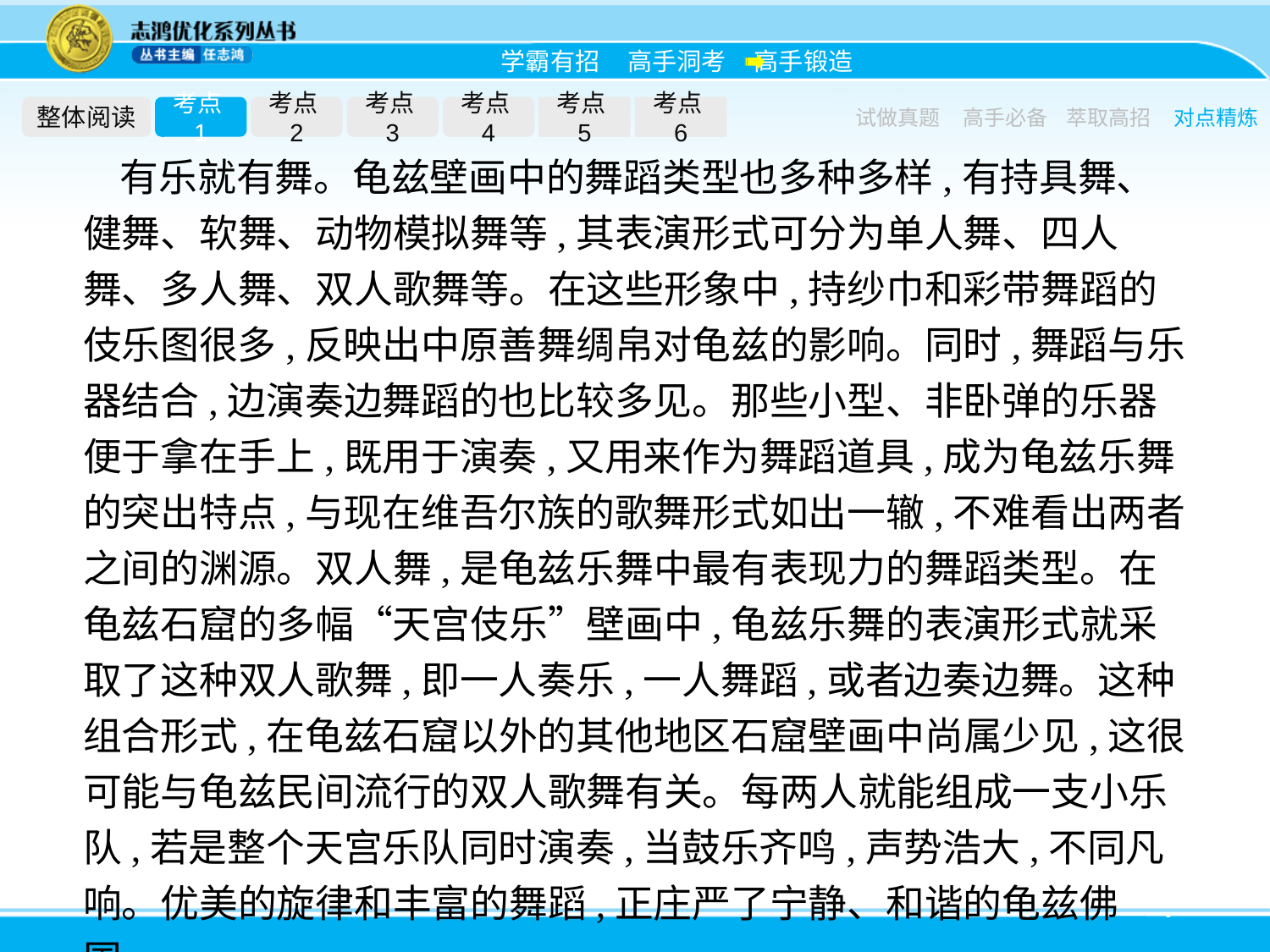

整体阅读
考点1
考点2
考点3
考点4
考点5
考点6
试做真题
高手必备
萃取高招
对点精炼
有乐就有舞。龟兹壁画中的舞蹈类型也多种多样,有持具舞、健舞、软舞、动物模拟舞等,其表演形式可分为单人舞、四人舞、多人舞、双人歌舞等。在这些形象中,持纱巾和彩带舞蹈的伎乐图很多,反映出中原善舞绸帛对龟兹的影响。同时,舞蹈与乐器结合,边演奏边舞蹈的也比较多见。那些小型、非卧弹的乐器便于拿在手上,既用于演奏,又用来作为舞蹈道具,成为龟兹乐舞的突出特点,与现在维吾尔族的歌舞形式如出一辙,不难看出两者之间的渊源。双人舞,是龟兹乐舞中最有表现力的舞蹈类型。在龟兹石窟的多幅“天宫伎乐”壁画中,龟兹乐舞的表演形式就采取了这种双人歌舞,即一人奏乐,一人舞蹈,或者边奏边舞。这种组合形式,在龟兹石窟以外的其他地区石窟壁画中尚属少见,这很可能与龟兹民间流行的双人歌舞有关。每两人就能组成一支小乐队,若是整个天宫乐队同时演奏,当鼓乐齐鸣,声势浩大,不同凡响。优美的旋律和丰富的舞蹈,正庄严了宁静、和谐的龟兹佛国。